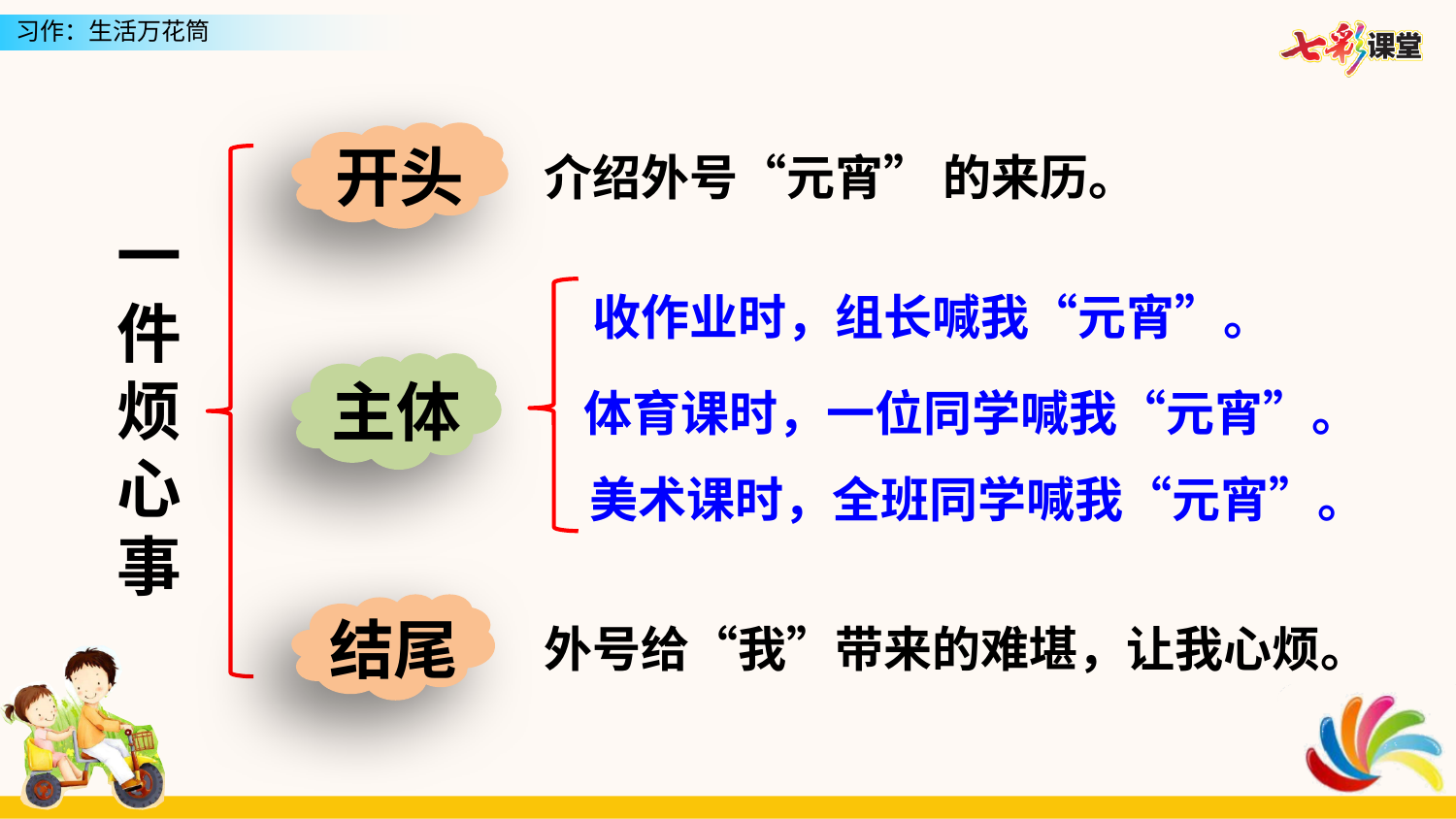

开头
介绍外号“元宵” 的来历。

一件烦心事

收作业时，组长喊我“元宵”。

主体
体育课时，一位同学喊我“元宵”。
美术课时，全班同学喊我“元宵”。

结尾
外号给“我”带来的难堪，让我心烦。